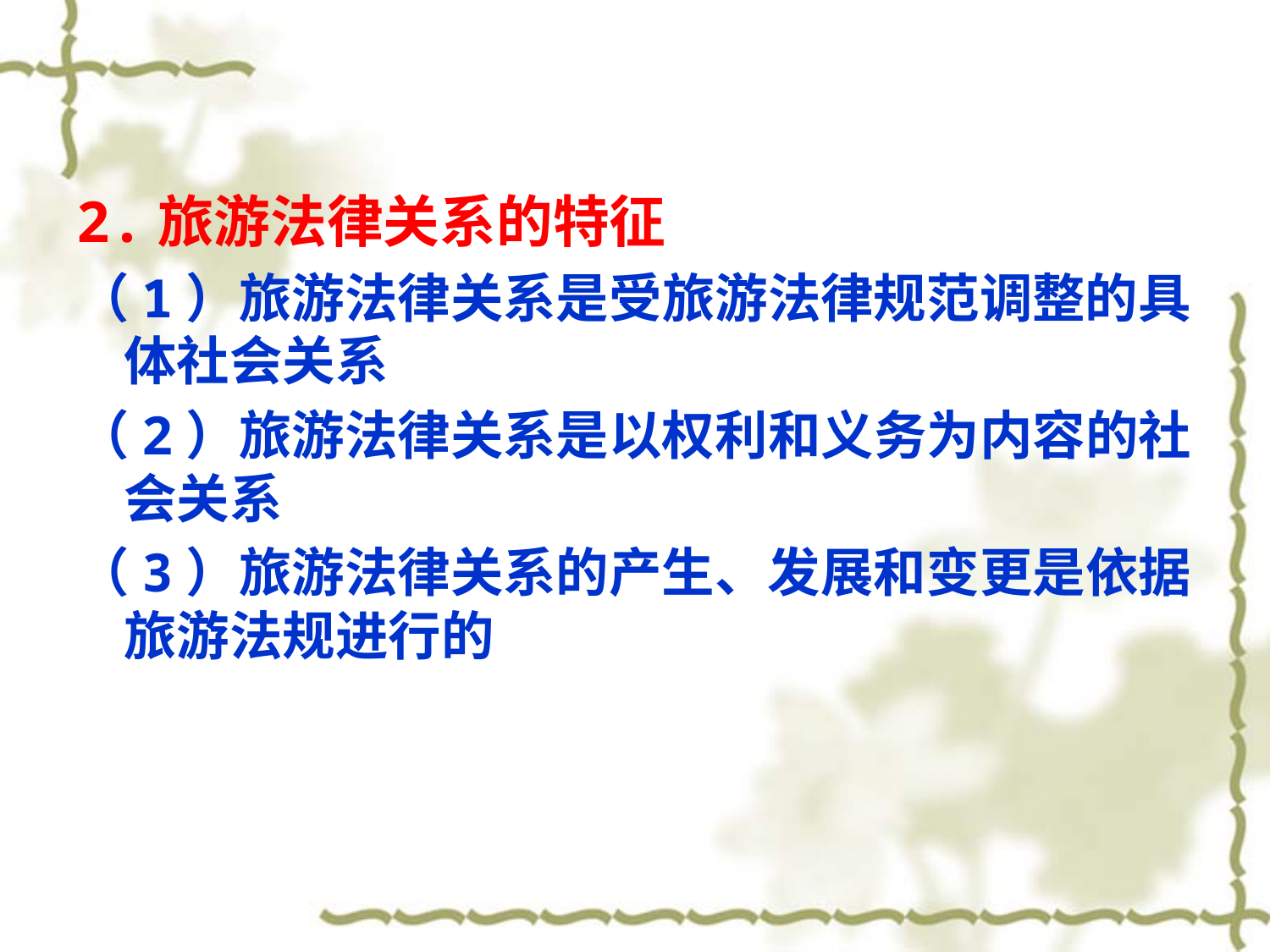

2.旅游法律关系的特征
（1）旅游法律关系是受旅游法律规范调整的具体社会关系
（2）旅游法律关系是以权利和义务为内容的社会关系
（3）旅游法律关系的产生、发展和变更是依据旅游法规进行的